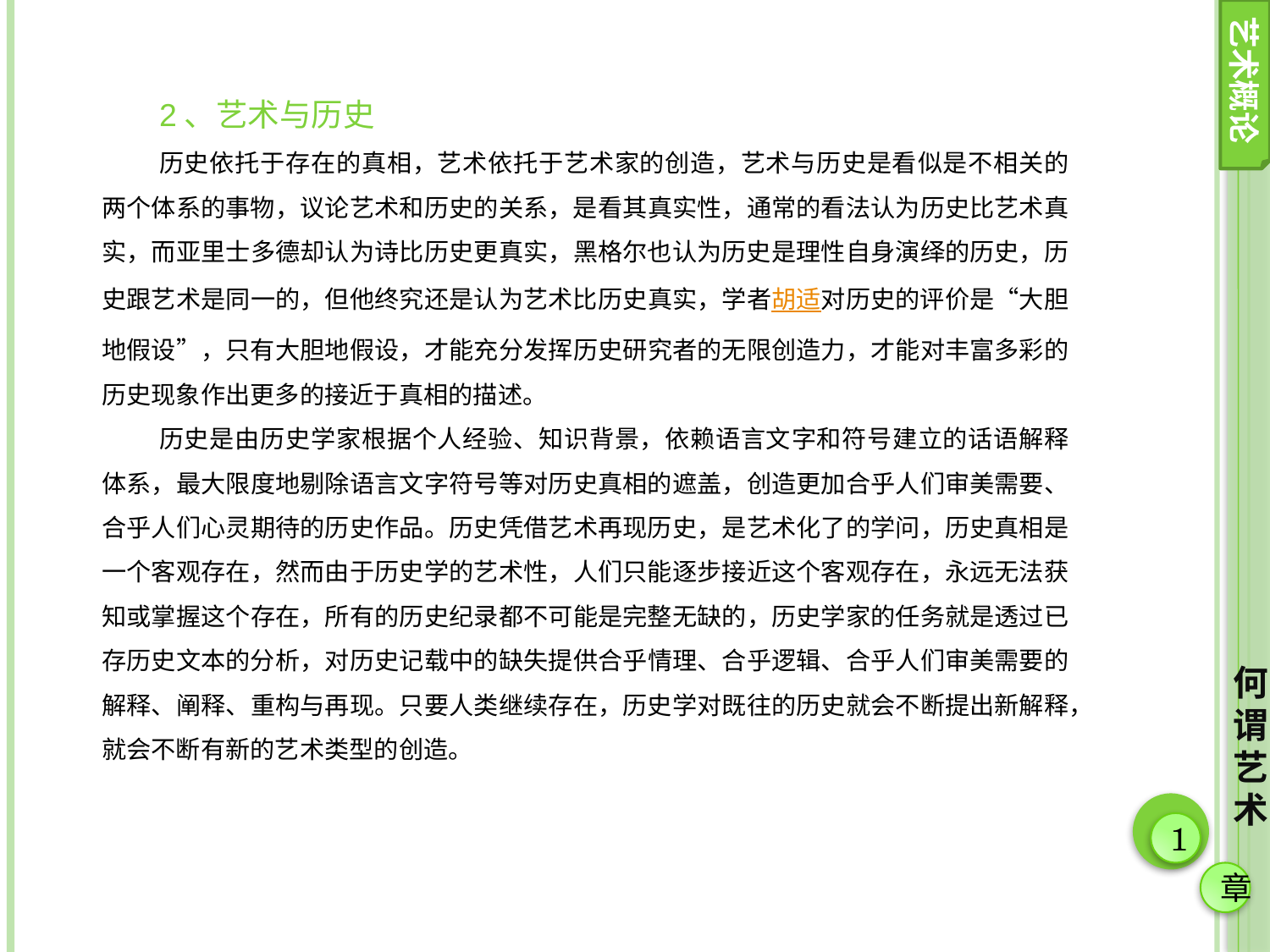

艺术概论
2、艺术与历史
历史依托于存在的真相，艺术依托于艺术家的创造，艺术与历史是看似是不相关的两个体系的事物，议论艺术和历史的关系，是看其真实性，通常的看法认为历史比艺术真实，而亚里士多德却认为诗比历史更真实，黑格尔也认为历史是理性自身演绎的历史，历史跟艺术是同一的，但他终究还是认为艺术比历史真实，学者胡适对历史的评价是“大胆地假设”，只有大胆地假设，才能充分发挥历史研究者的无限创造力，才能对丰富多彩的历史现象作出更多的接近于真相的描述。
历史是由历史学家根据个人经验、知识背景，依赖语言文字和符号建立的话语解释体系，最大限度地剔除语言文字符号等对历史真相的遮盖，创造更加合乎人们审美需要、合乎人们心灵期待的历史作品。历史凭借艺术再现历史，是艺术化了的学问，历史真相是一个客观存在，然而由于历史学的艺术性，人们只能逐步接近这个客观存在，永远无法获知或掌握这个存在，所有的历史纪录都不可能是完整无缺的，历史学家的任务就是透过已存历史文本的分析，对历史记载中的缺失提供合乎情理、合乎逻辑、合乎人们审美需要的解释、阐释、重构与再现。只要人类继续存在，历史学对既往的历史就会不断提出新解释，就会不断有新的艺术类型的创造。
何谓艺术
1
章